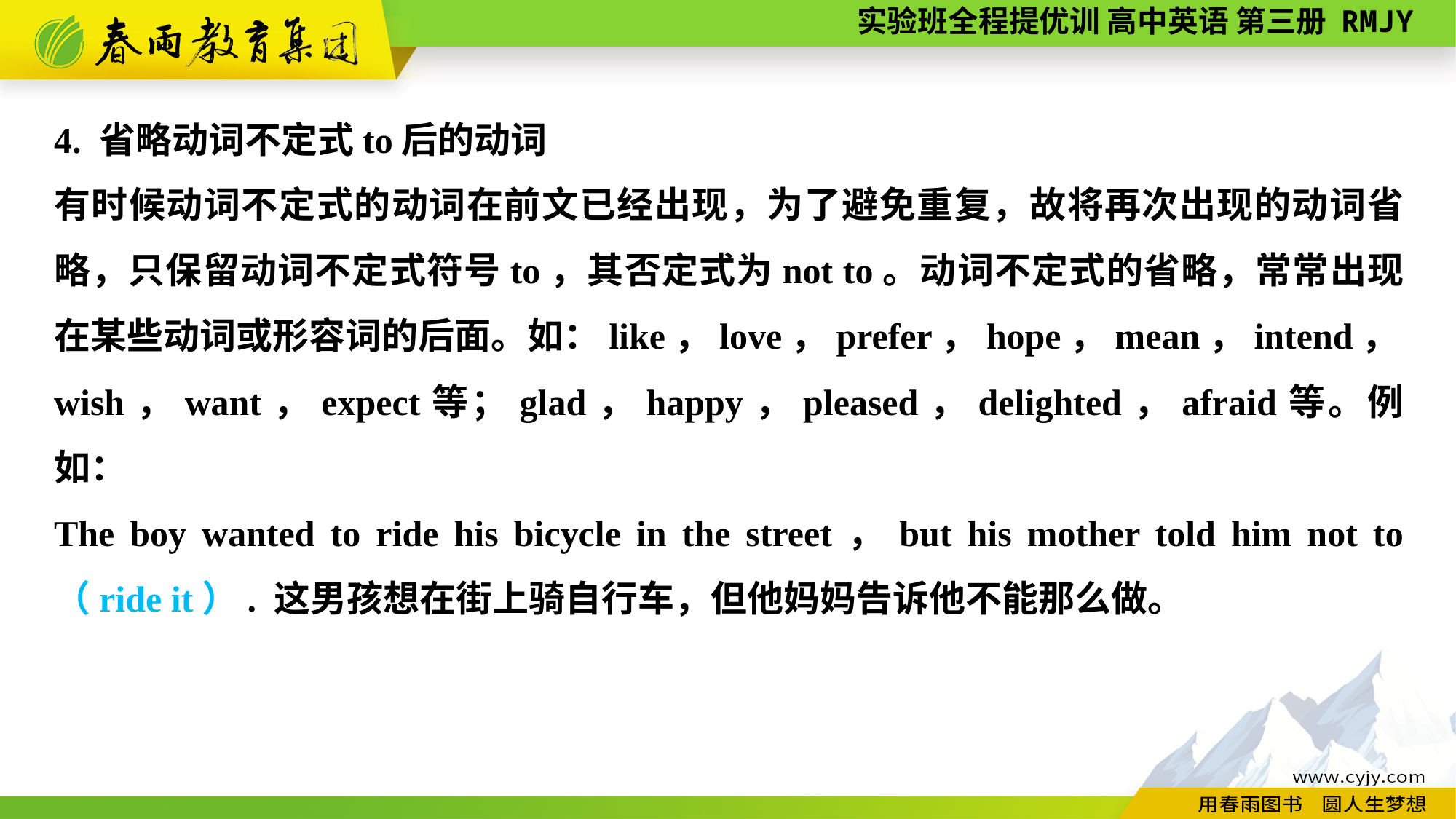

4. 省略动词不定式to后的动词
有时候动词不定式的动词在前文已经出现，为了避免重复，故将再次出现的动词省略，只保留动词不定式符号to，其否定式为not to。动词不定式的省略，常常出现在某些动词或形容词的后面。如：like，love，prefer，hope，mean，intend，wish，want，expect等；glad，happy，pleased，delighted，afraid等。例如：
The boy wanted to ride his bicycle in the street，but his mother told him not to （ride it）. 这男孩想在街上骑自行车，但他妈妈告诉他不能那么做。